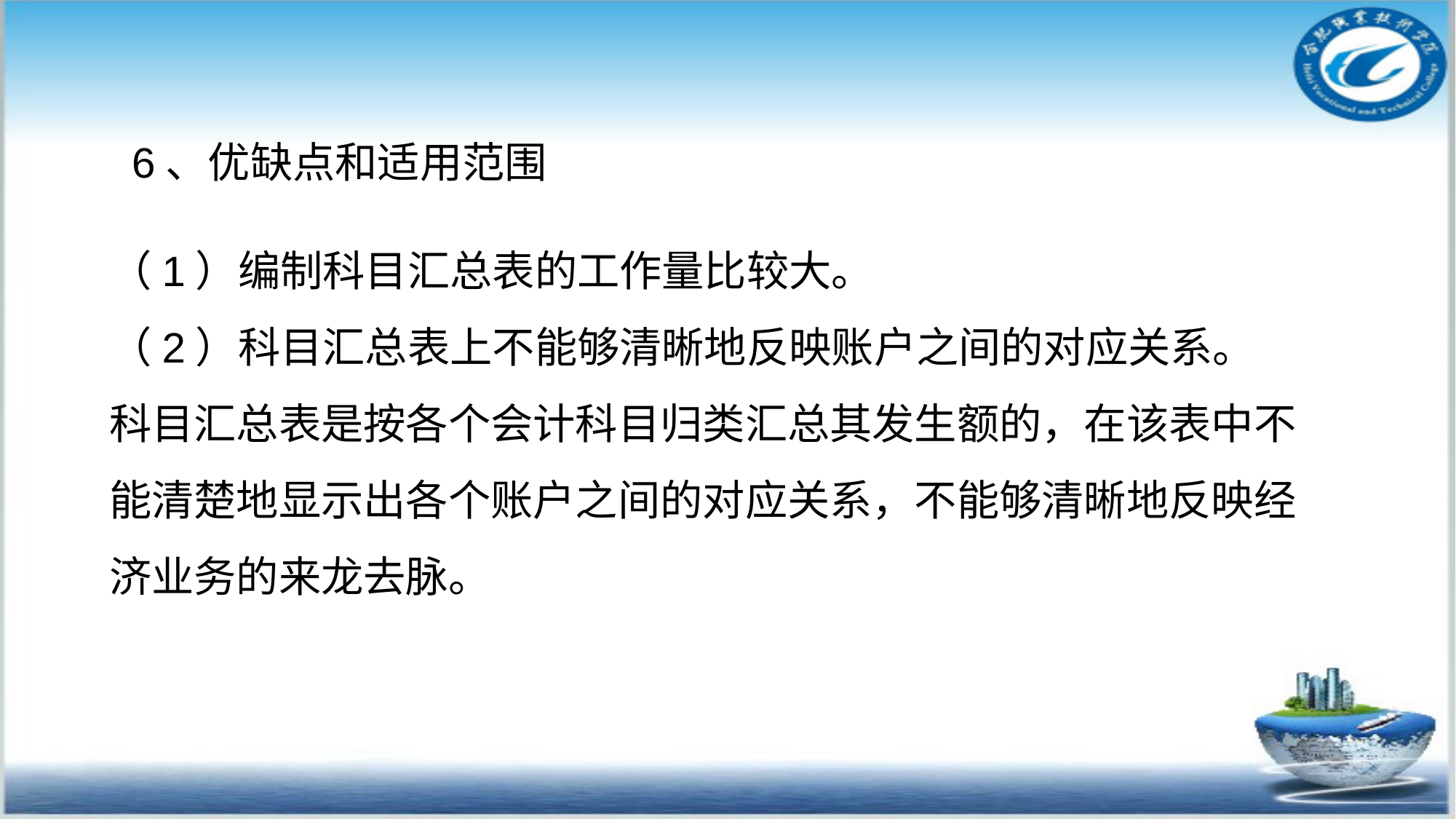

6、优缺点和适用范围
（1）编制科目汇总表的工作量比较大。
（2）科目汇总表上不能够清晰地反映账户之间的对应关系。
科目汇总表是按各个会计科目归类汇总其发生额的，在该表中不能清楚地显示出各个账户之间的对应关系，不能够清晰地反映经济业务的来龙去脉。